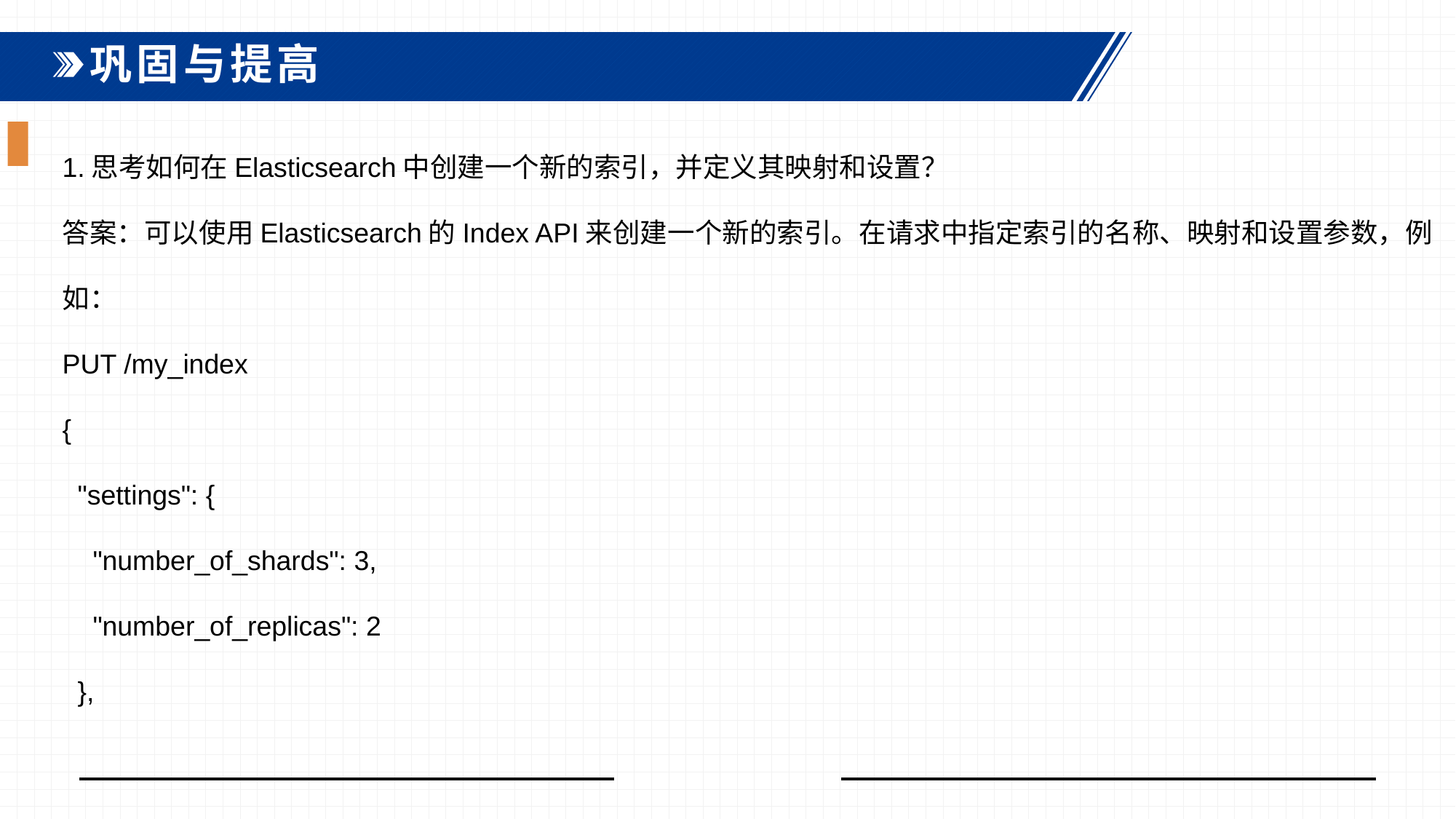

巩固与提高
1.思考如何在Elasticsearch中创建一个新的索引，并定义其映射和设置？
答案：可以使用Elasticsearch的Index API来创建一个新的索引。在请求中指定索引的名称、映射和设置参数，例如：
PUT /my_index
{
  "settings": {
    "number_of_shards": 3,
    "number_of_replicas": 2
  },